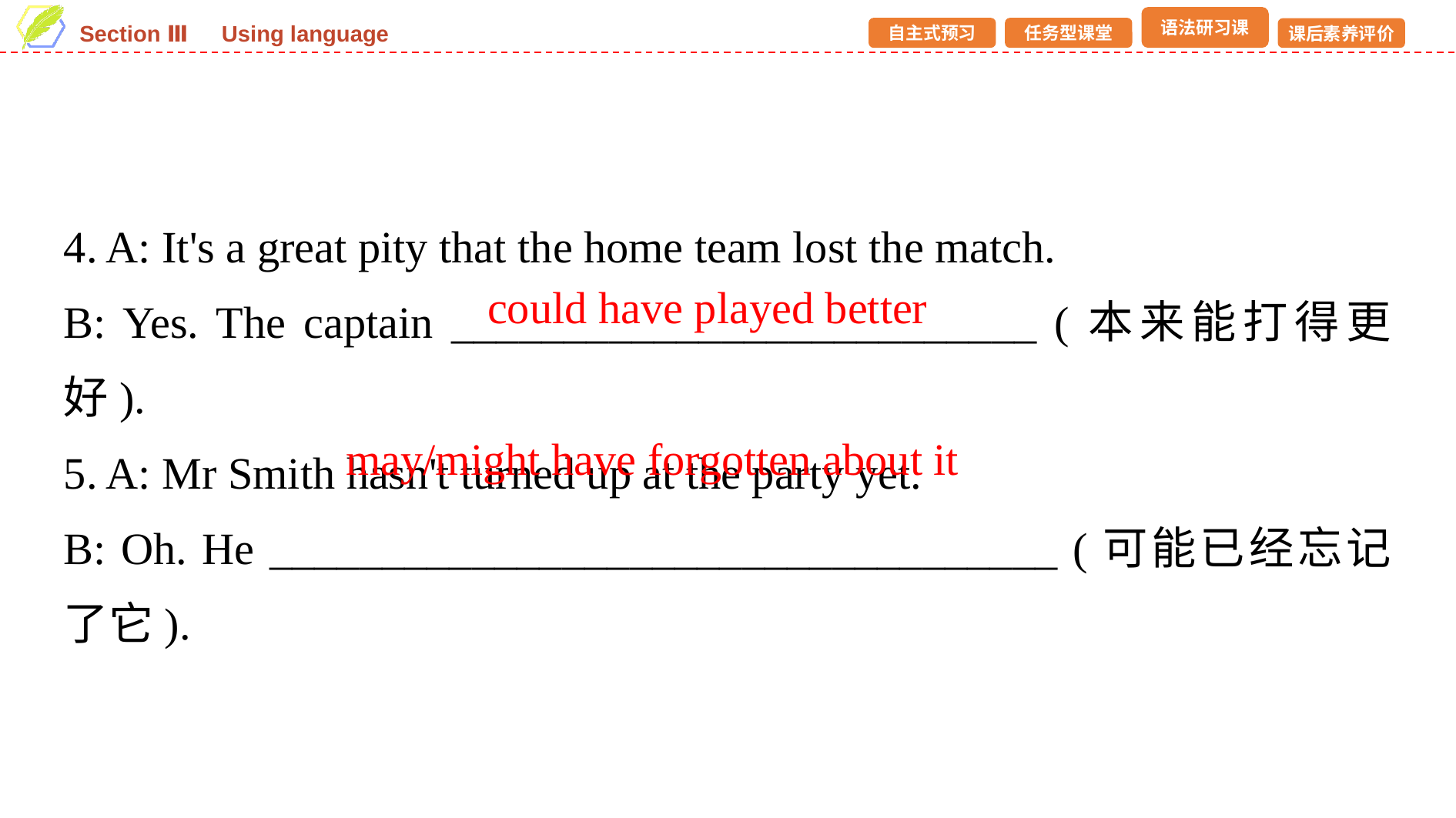

4. A: It's a great pity that the home team lost the match.
B: Yes. The captain __________________________ (本来能打得更好).
5. A: Mr Smith hasn't turned up at the party yet.
B: Oh. He ___________________________________ (可能已经忘记了它).
could have played better
may/might have forgotten about it